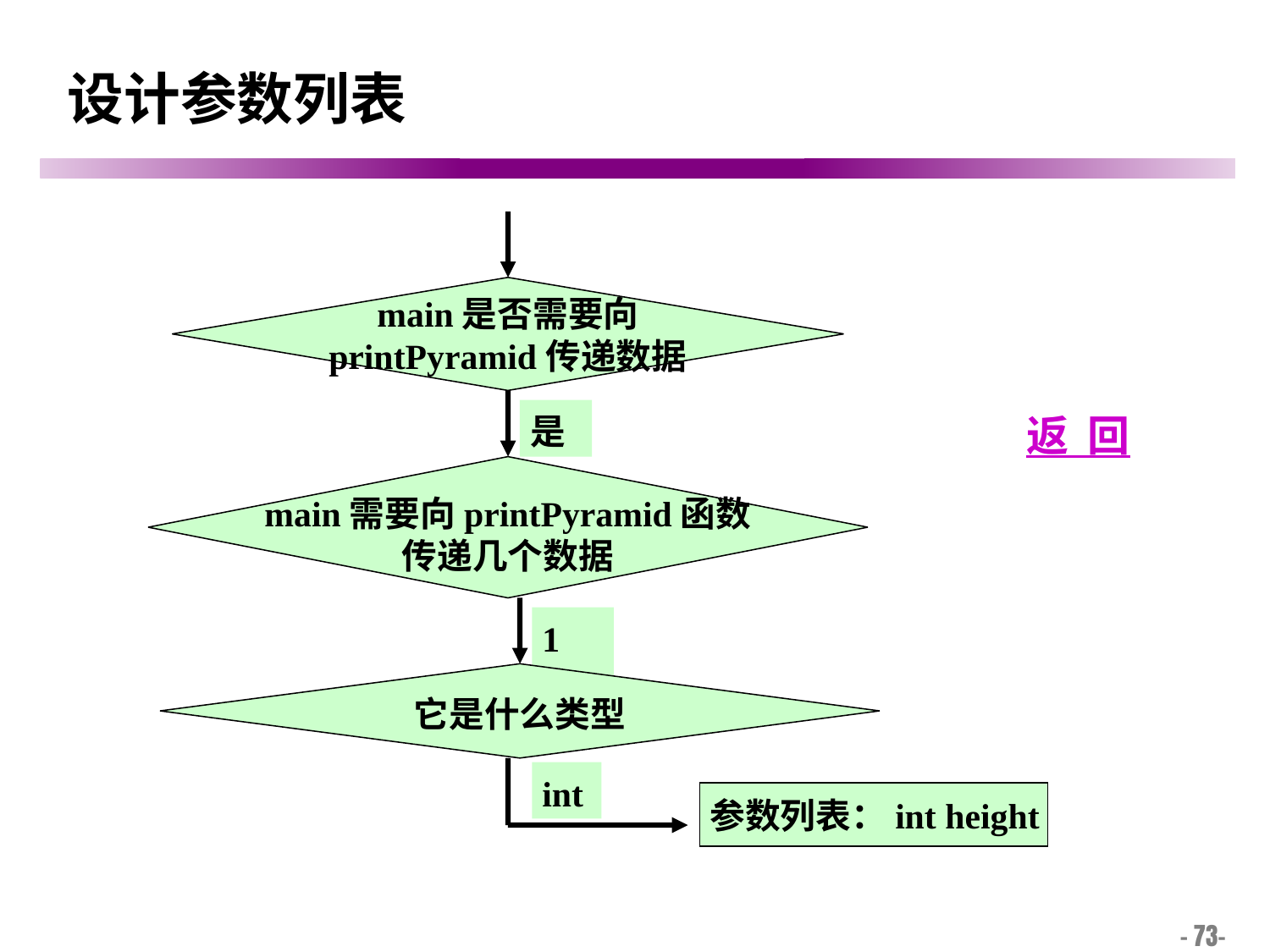

# 设计参数列表

main是否需要向
printPyramid传递数据

是
返  回
main需要向printPyramid函数
传递几个数据

1个
它是什么类型

int
参数列表：int height
 - 73-